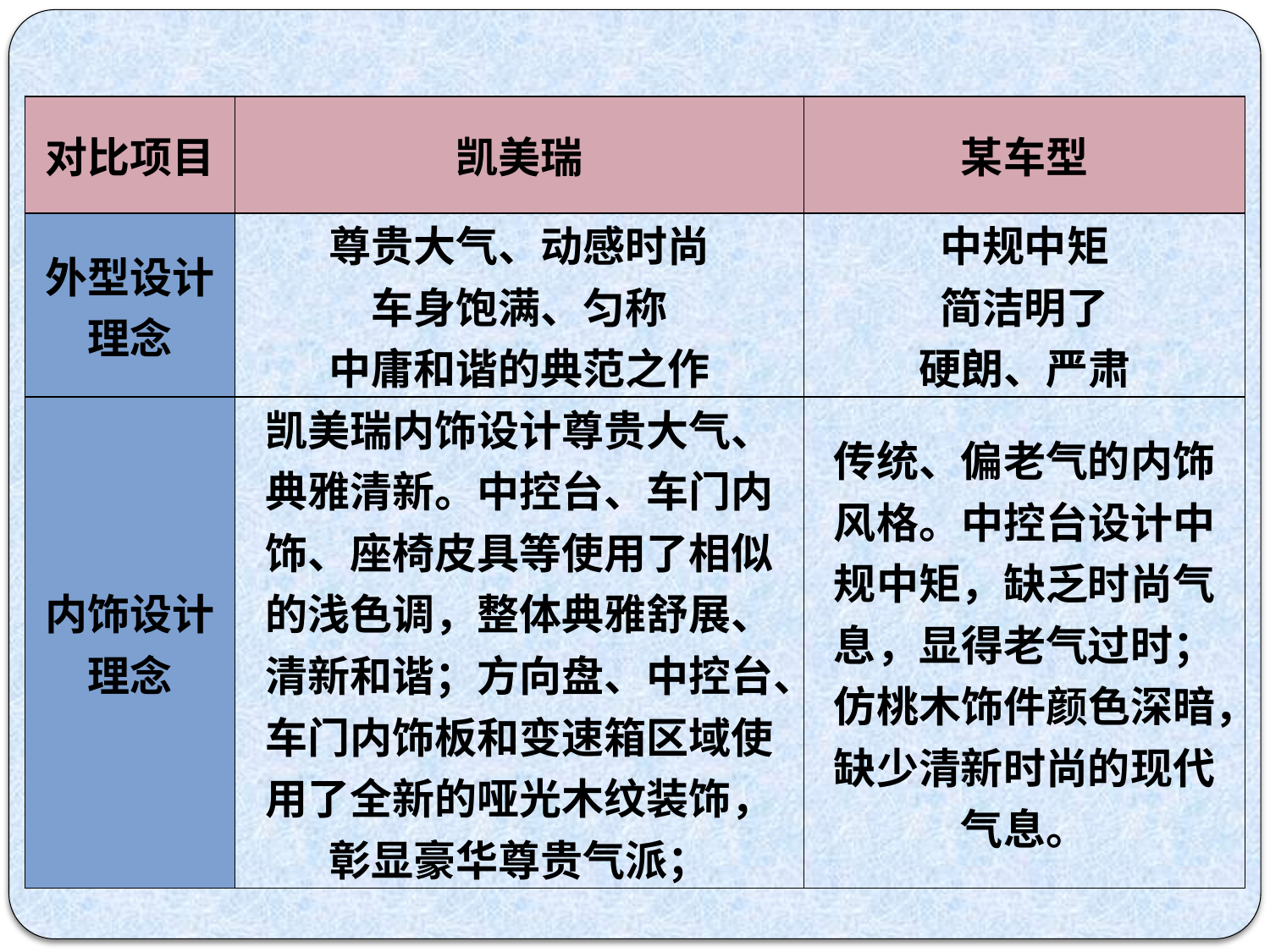

| 对比项目 | 凯美瑞 | 某车型 |
| --- | --- | --- |
| 外型设计理念 | 尊贵大气、动感时尚 车身饱满、匀称 中庸和谐的典范之作 | 中规中矩 简洁明了 硬朗、严肃 |
| 内饰设计理念 | 凯美瑞内饰设计尊贵大气、典雅清新。中控台、车门内饰、座椅皮具等使用了相似的浅色调，整体典雅舒展、清新和谐；方向盘、中控台、车门内饰板和变速箱区域使用了全新的哑光木纹装饰，彰显豪华尊贵气派； | 传统、偏老气的内饰风格。中控台设计中规中矩，缺乏时尚气息，显得老气过时；仿桃木饰件颜色深暗，缺少清新时尚的现代气息。 |